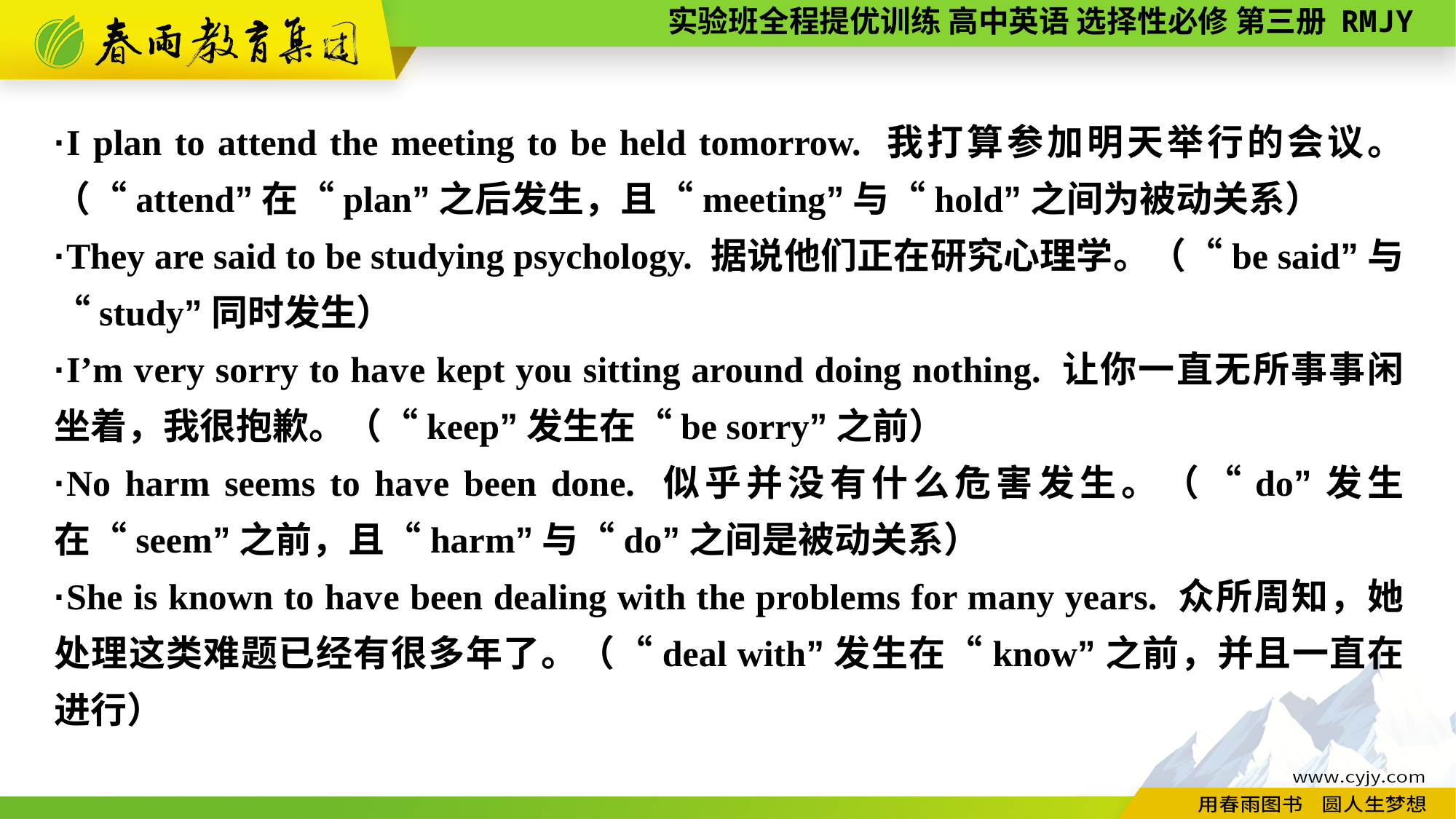

·I plan to attend the meeting to be held tomorrow. 我打算参加明天举行的会议。（“attend”在“plan”之后发生，且“meeting”与“hold”之间为被动关系）
·They are said to be studying psychology. 据说他们正在研究心理学。（“be said”与“study”同时发生）
·I’m very sorry to have kept you sitting around doing nothing. 让你一直无所事事闲坐着，我很抱歉。（“keep”发生在“be sorry”之前）
·No harm seems to have been done. 似乎并没有什么危害发生。（“do”发生在“seem”之前，且“harm”与“do”之间是被动关系）
·She is known to have been dealing with the problems for many years. 众所周知，她处理这类难题已经有很多年了。（“deal with”发生在“know”之前，并且一直在进行）